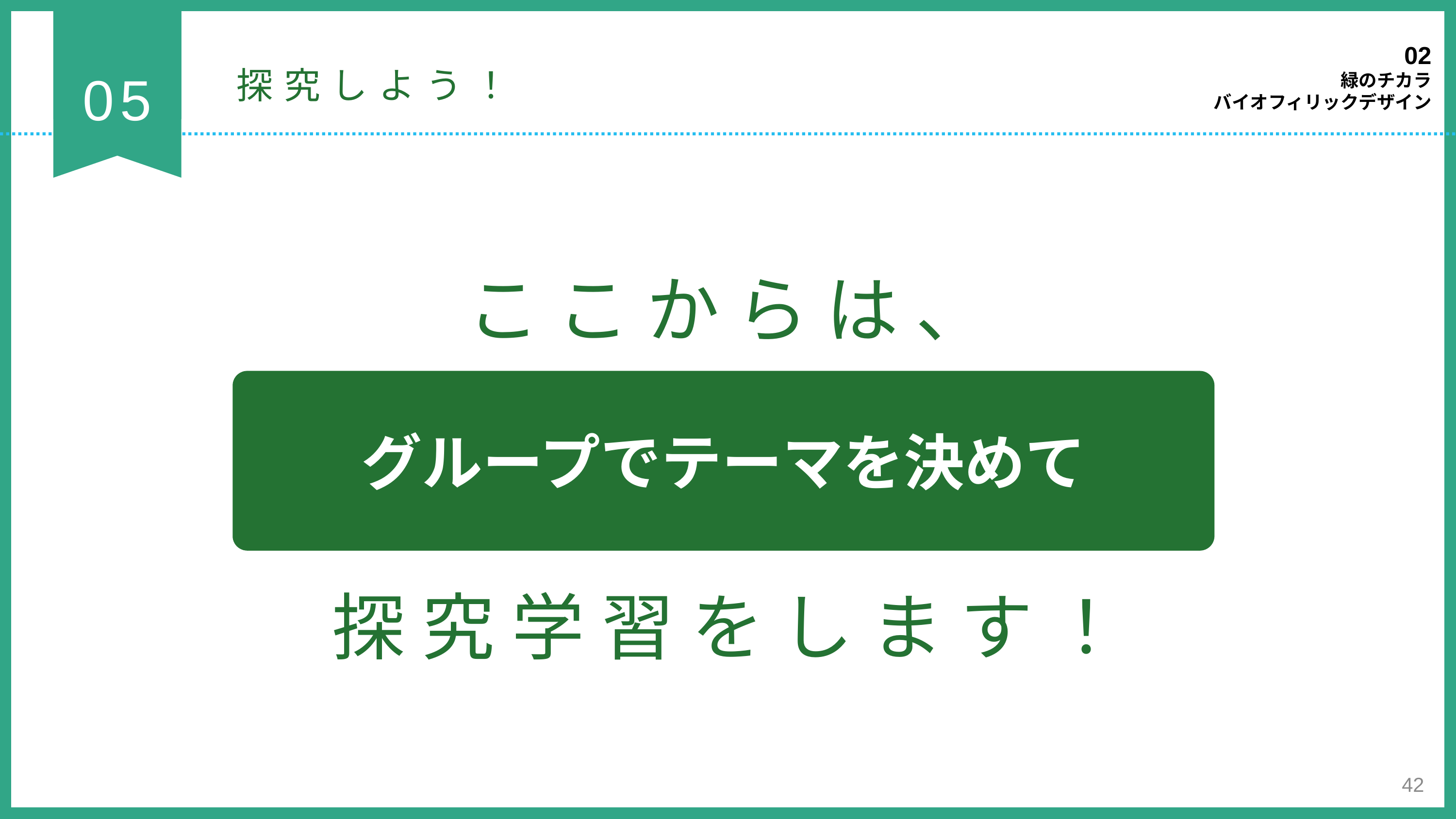

02
緑のチカラ
バイオフィリックデザイン
05
探究しよう！

ここからは、

探究学習をします！
グループでテーマを決めて
42